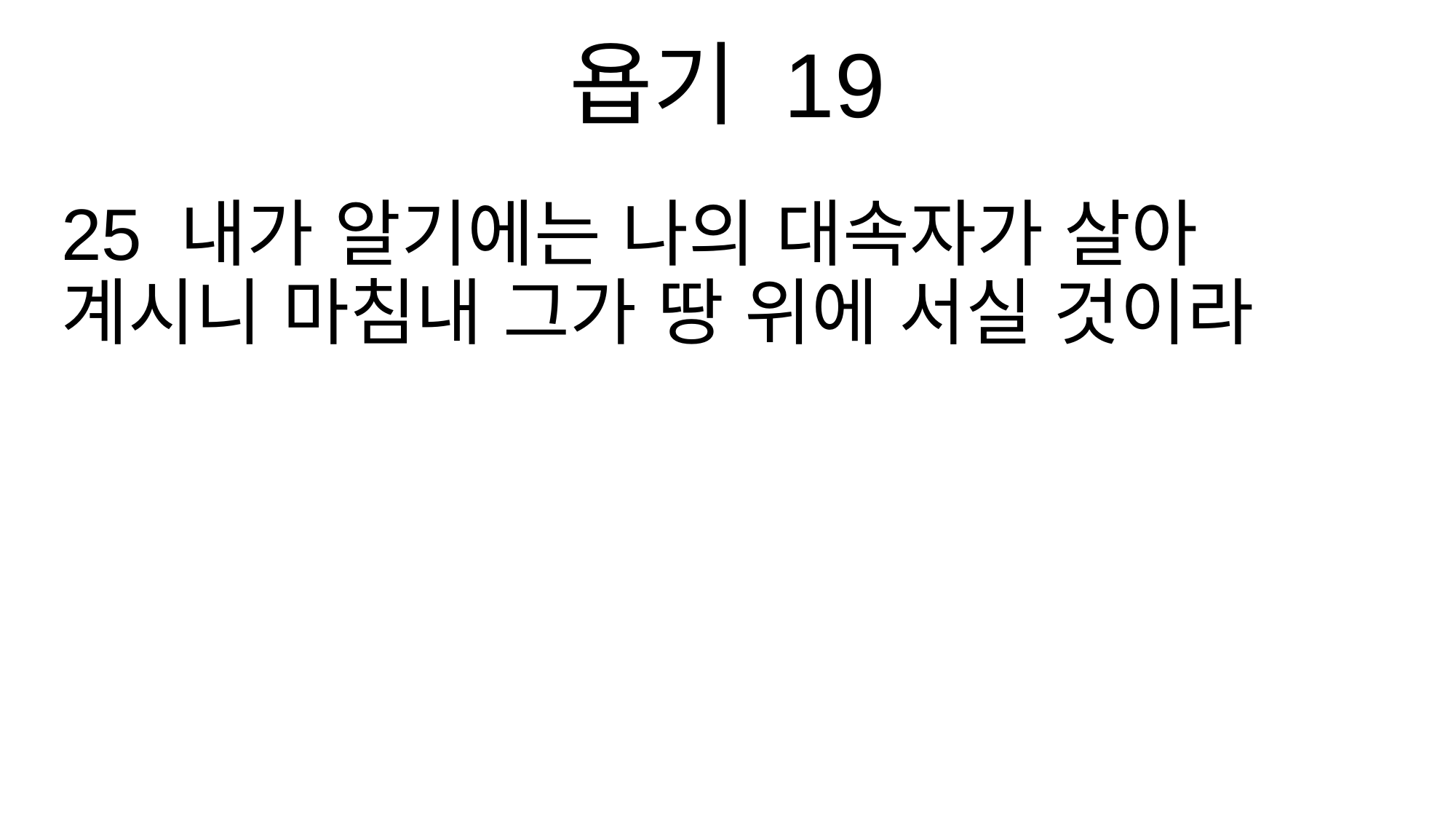

욥기 19
25 내가 알기에는 나의 대속자가 살아 계시니 마침내 그가 땅 위에 서실 것이라